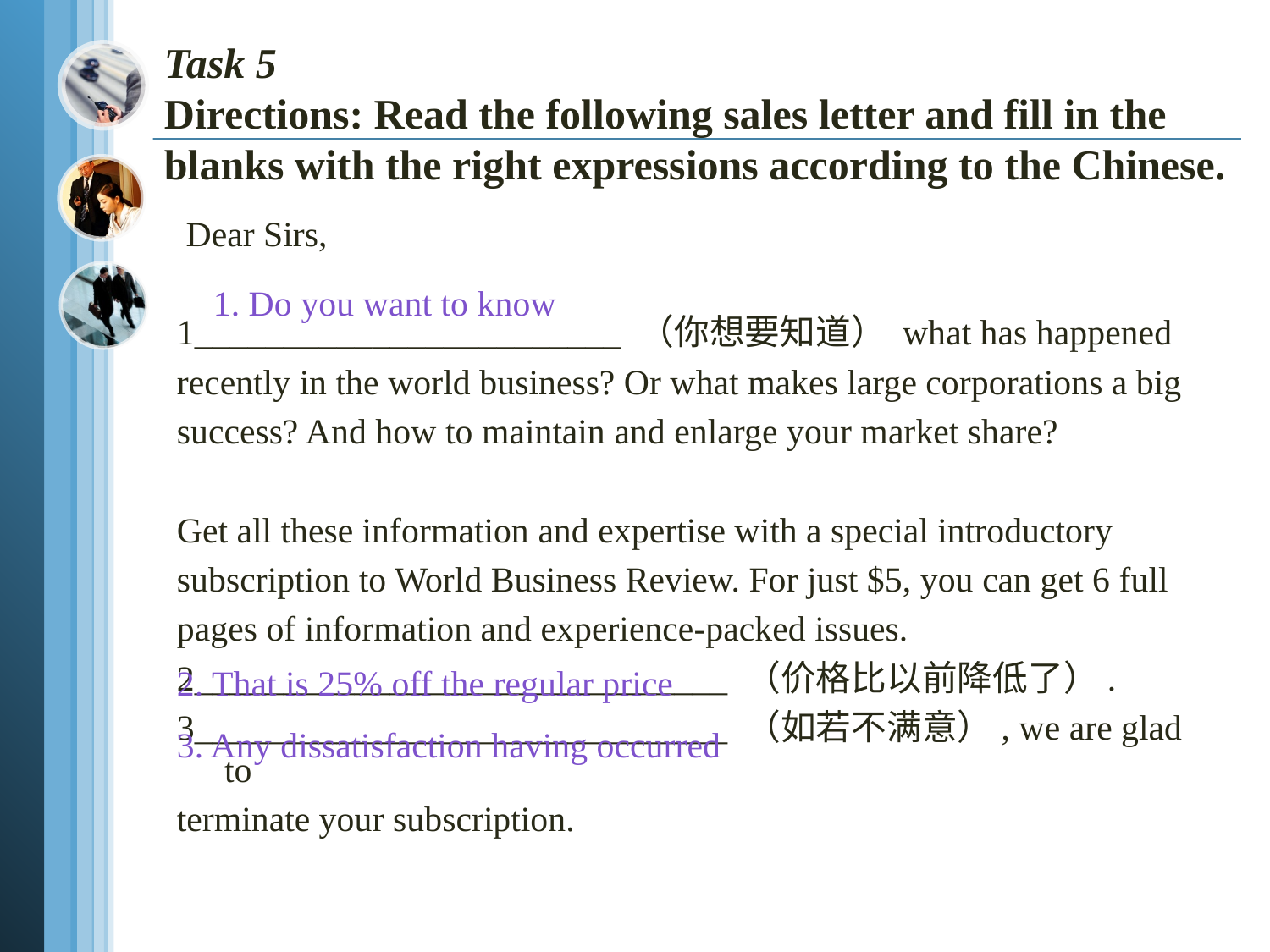

# Task 5 Directions: Read the following sales letter and fill in the blanks with the right expressions according to the Chinese.
 Dear Sirs,

1________________________ （你想要知道） what has happened
recently in the world business? Or what makes large corporations a big
success? And how to maintain and enlarge your market share?

Get all these information and expertise with a special introductory
subscription to World Business Review. For just $5, you can get 6 full
pages of information and experience-packed issues.
2______________________________ （价格比以前降低了）.
3______________________________ （如若不满意）, we are glad to
terminate your subscription.
1. Do you want to know

2. That is 25% off the regular price

3. Any dissatisfaction having occurred